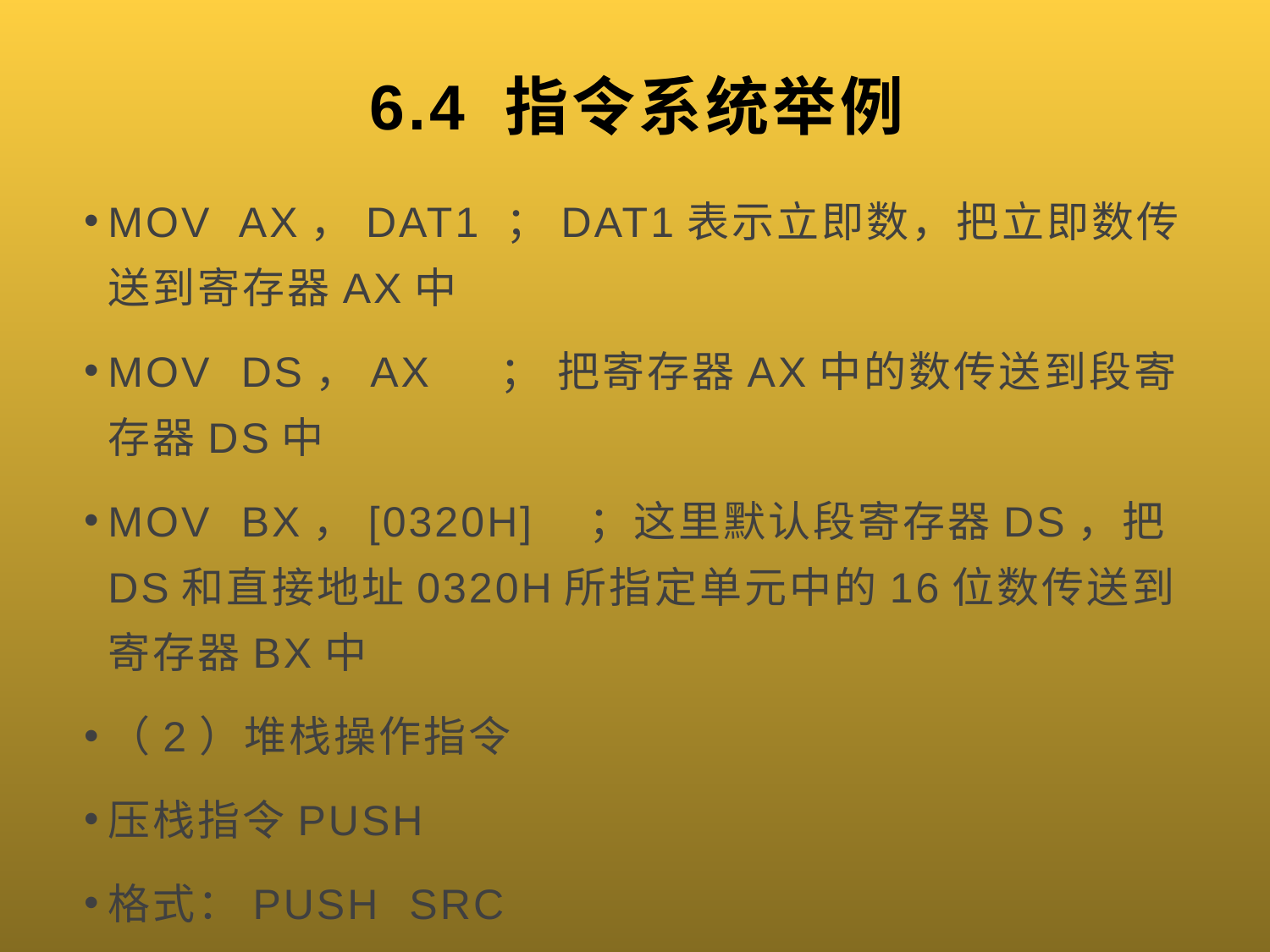

# 6.4 指令系统举例
MOV  AX，DAT1 ；DAT1表示立即数，把立即数传送到寄存器AX中
MOV  DS，AX    ； 把寄存器AX中的数传送到段寄存器DS中
MOV  BX，[0320H]   ；这里默认段寄存器DS，把DS和直接地址0320H所指定单元中的16位数传送到寄存器BX中
（2）堆栈操作指令
压栈指令PUSH
格式：PUSH  SRC